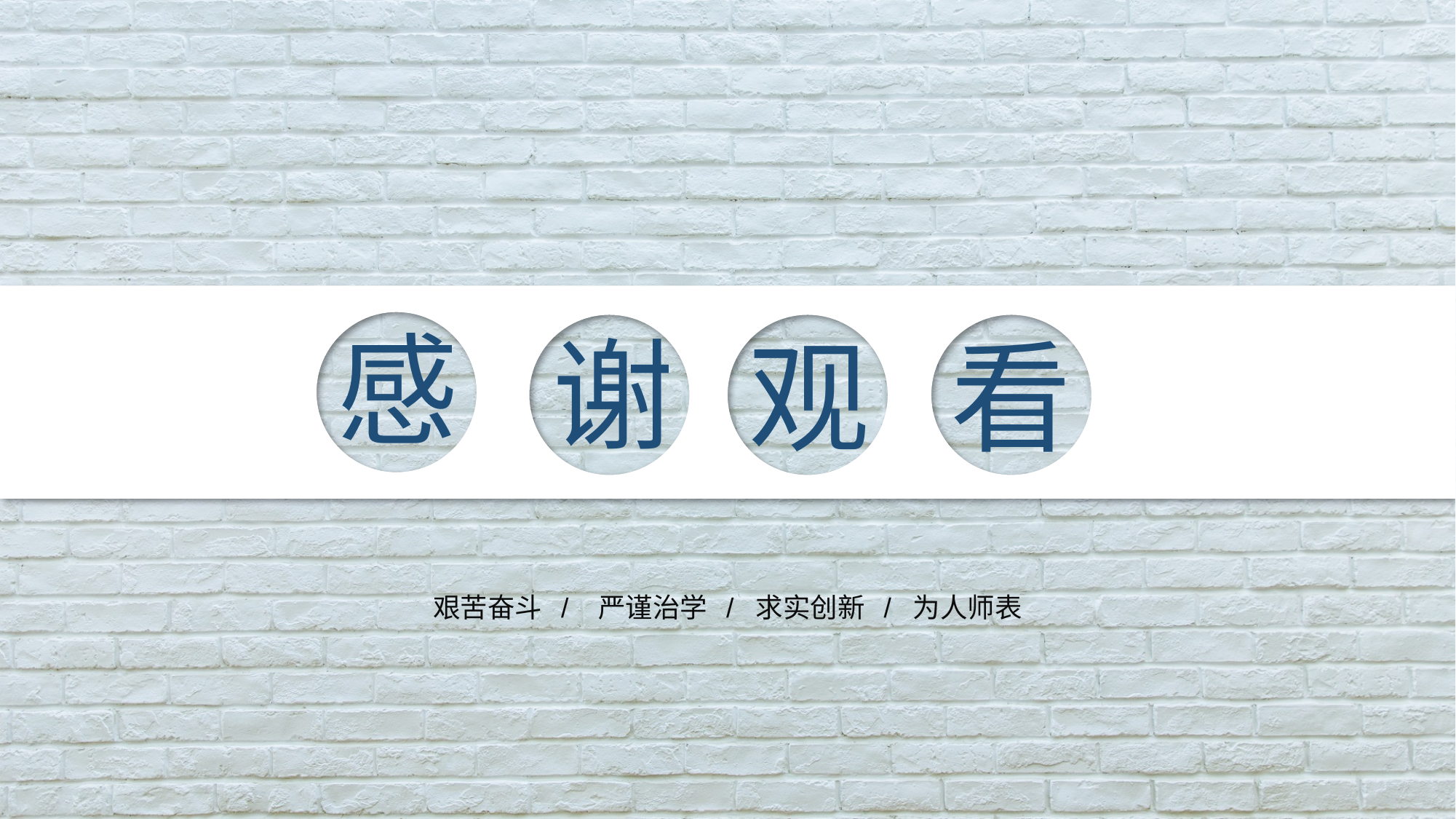

感
谢
观
看
艰苦奋斗  /   严谨治学  /  求实创新  /  为人师表